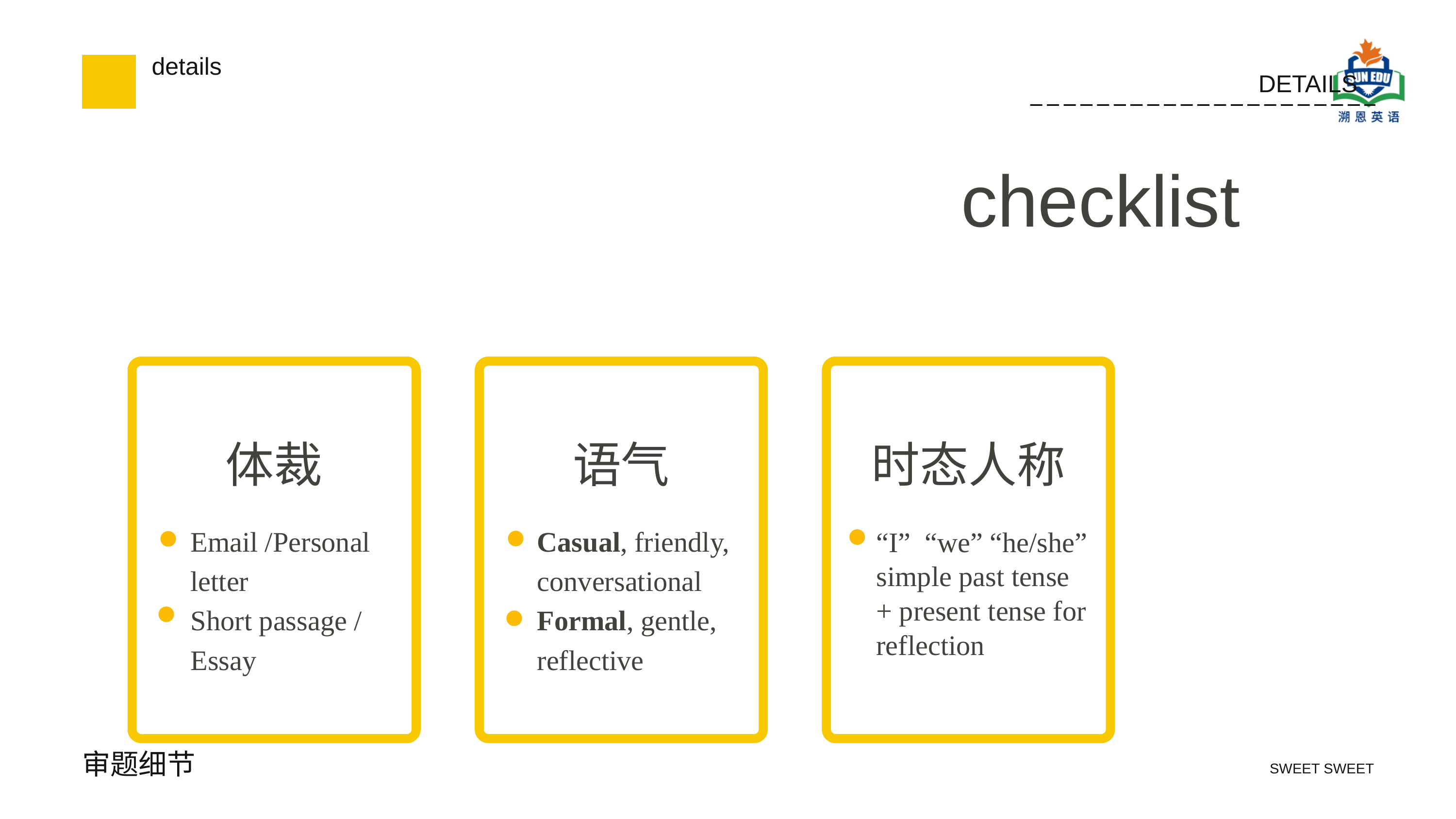

details

DETAILS

checklist

体裁
语气
时态人称

Casual, friendly, conversational
Formal, gentle, reflective
Email /Personal letter
Short passage / Essay
“I”  “we” “he/she”
simple past tense + present tense for reflection

SWEET SWEET
审题细节